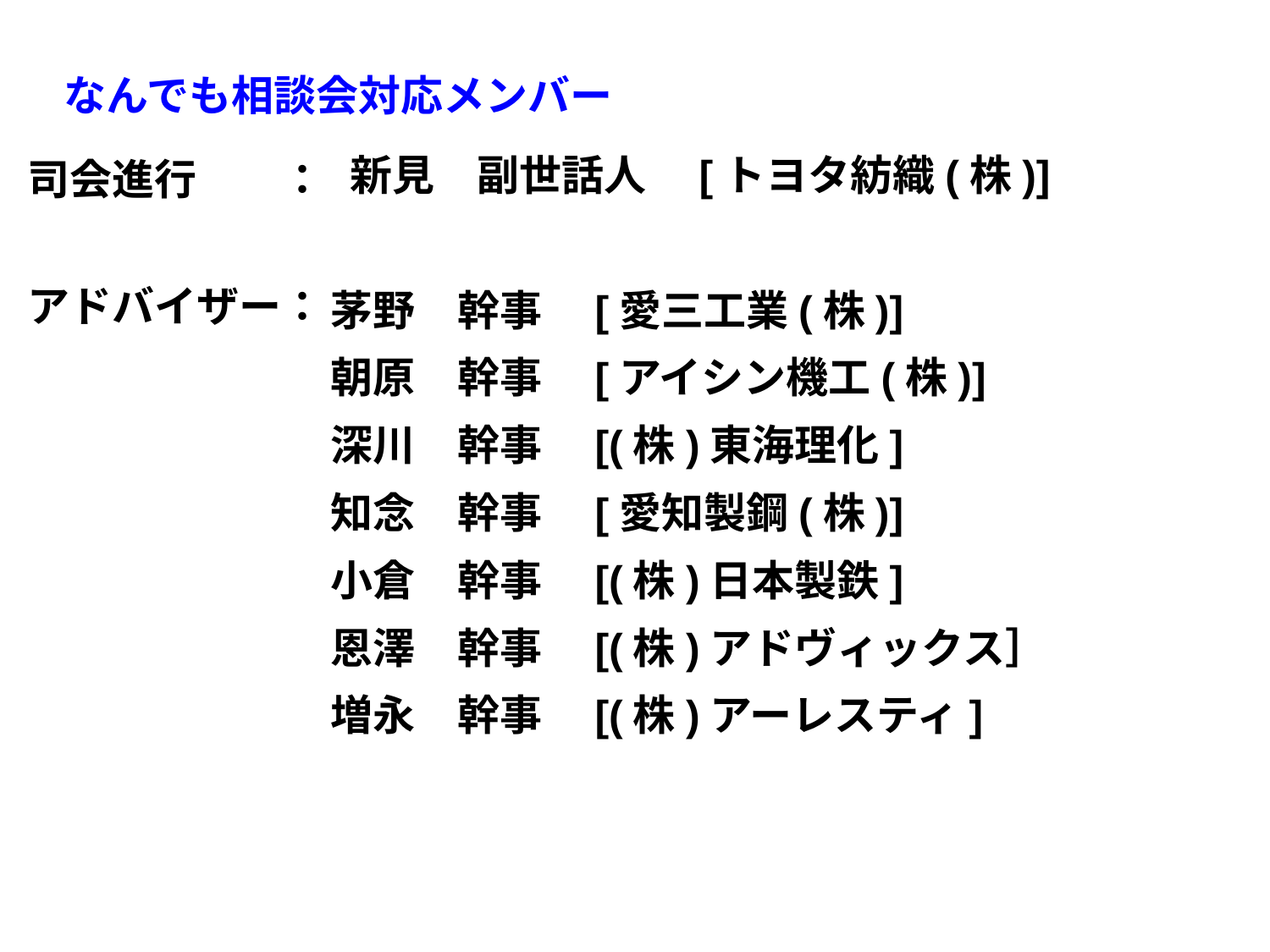

なんでも相談会対応メンバー
 新見　副世話人　[トヨタ紡織(株)]

茅野　幹事　[愛三工業(株)]
朝原　幹事　[アイシン機工(株)]
深川　幹事　[(株)東海理化]
知念　幹事　[愛知製鋼(株)]
小倉　幹事　[(株)日本製鉄]
恩澤　幹事　[(株)アドヴィックス］
増永　幹事　[(株)アーレスティ]

司会進行　　：

アドバイザー：